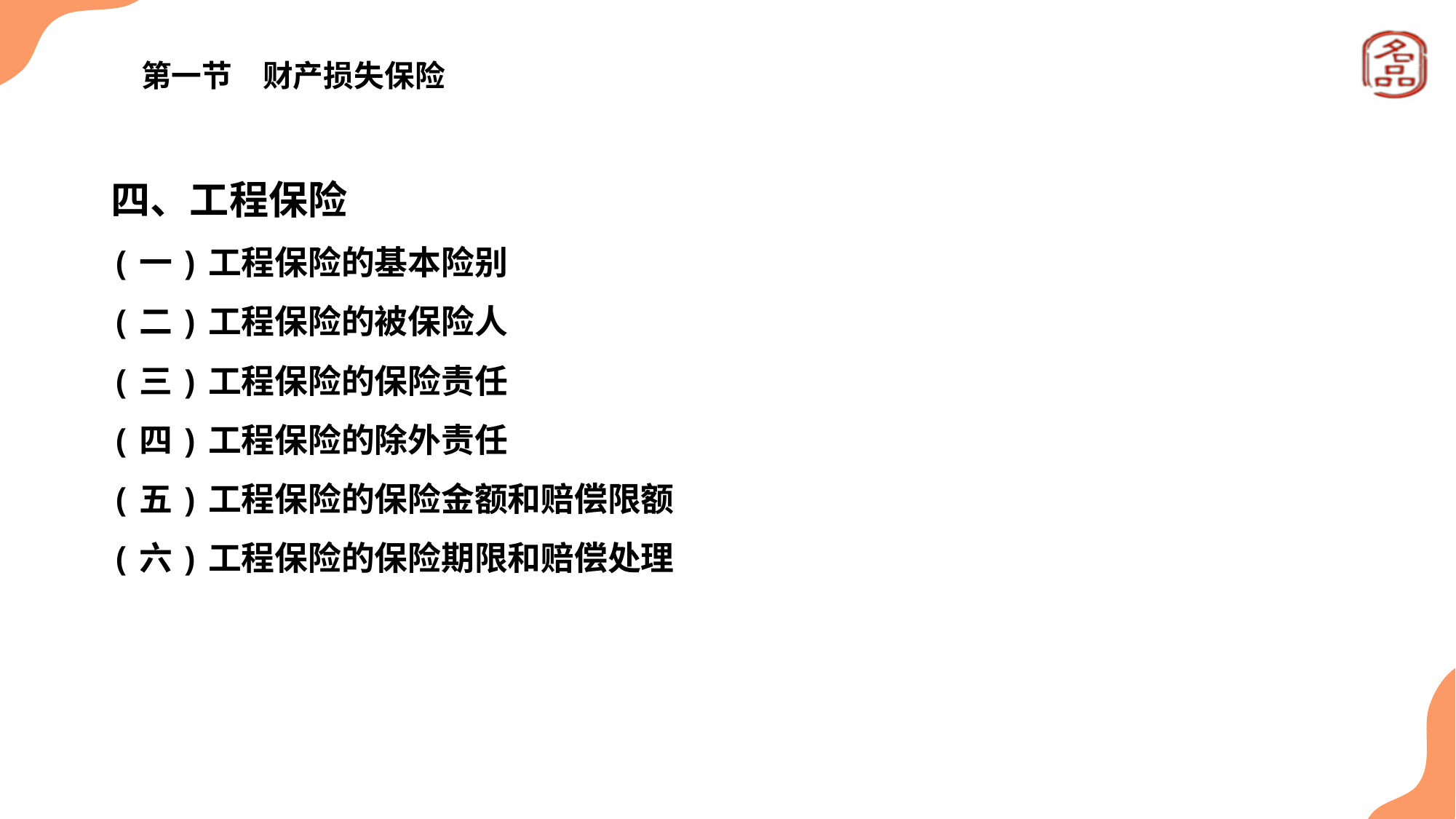

# 第一节　财产损失保险
四、工程保险
(一)工程保险的基本险别
(二)工程保险的被保险人
(三)工程保险的保险责任
(四)工程保险的除外责任
(五)工程保险的保险金额和赔偿限额
(六)工程保险的保险期限和赔偿处理